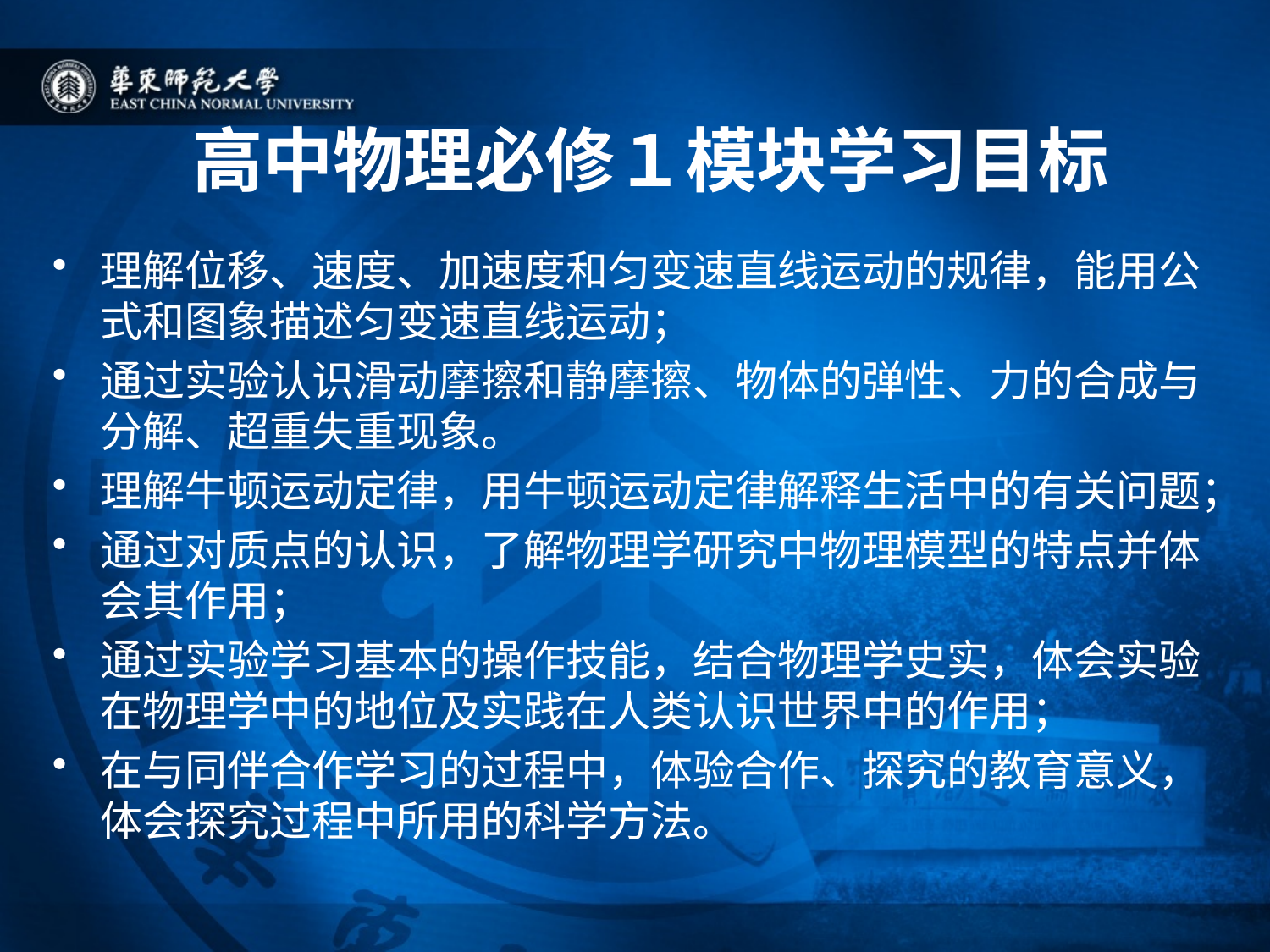

# 高中物理必修１模块学习目标
理解位移、速度、加速度和匀变速直线运动的规律，能用公式和图象描述匀变速直线运动；
通过实验认识滑动摩擦和静摩擦、物体的弹性、力的合成与分解、超重失重现象。
理解牛顿运动定律，用牛顿运动定律解释生活中的有关问题；
通过对质点的认识，了解物理学研究中物理模型的特点并体会其作用；
通过实验学习基本的操作技能，结合物理学史实，体会实验在物理学中的地位及实践在人类认识世界中的作用；
在与同伴合作学习的过程中，体验合作、探究的教育意义，体会探究过程中所用的科学方法。